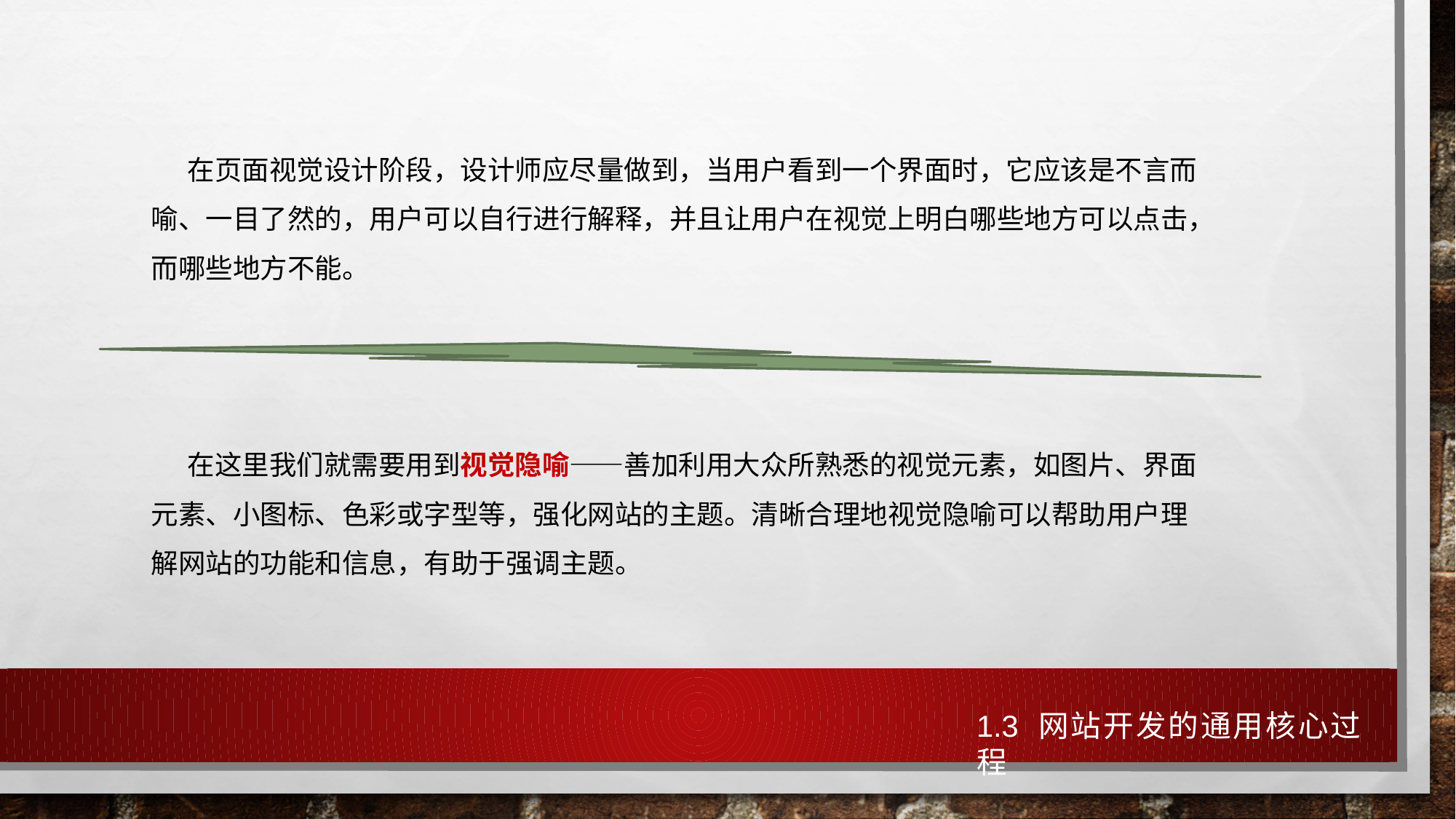

在页面视觉设计阶段，设计师应尽量做到，当用户看到一个界面时，它应该是不言而喻、一目了然的，用户可以自行进行解释，并且让用户在视觉上明白哪些地方可以点击，而哪些地方不能。

在这里我们就需要用到视觉隐喻——善加利用大众所熟悉的视觉元素，如图片、界面元素、小图标、色彩或字型等，强化网站的主题。清晰合理地视觉隐喻可以帮助用户理解网站的功能和信息，有助于强调主题。

1.3 网站开发的通用核心过程